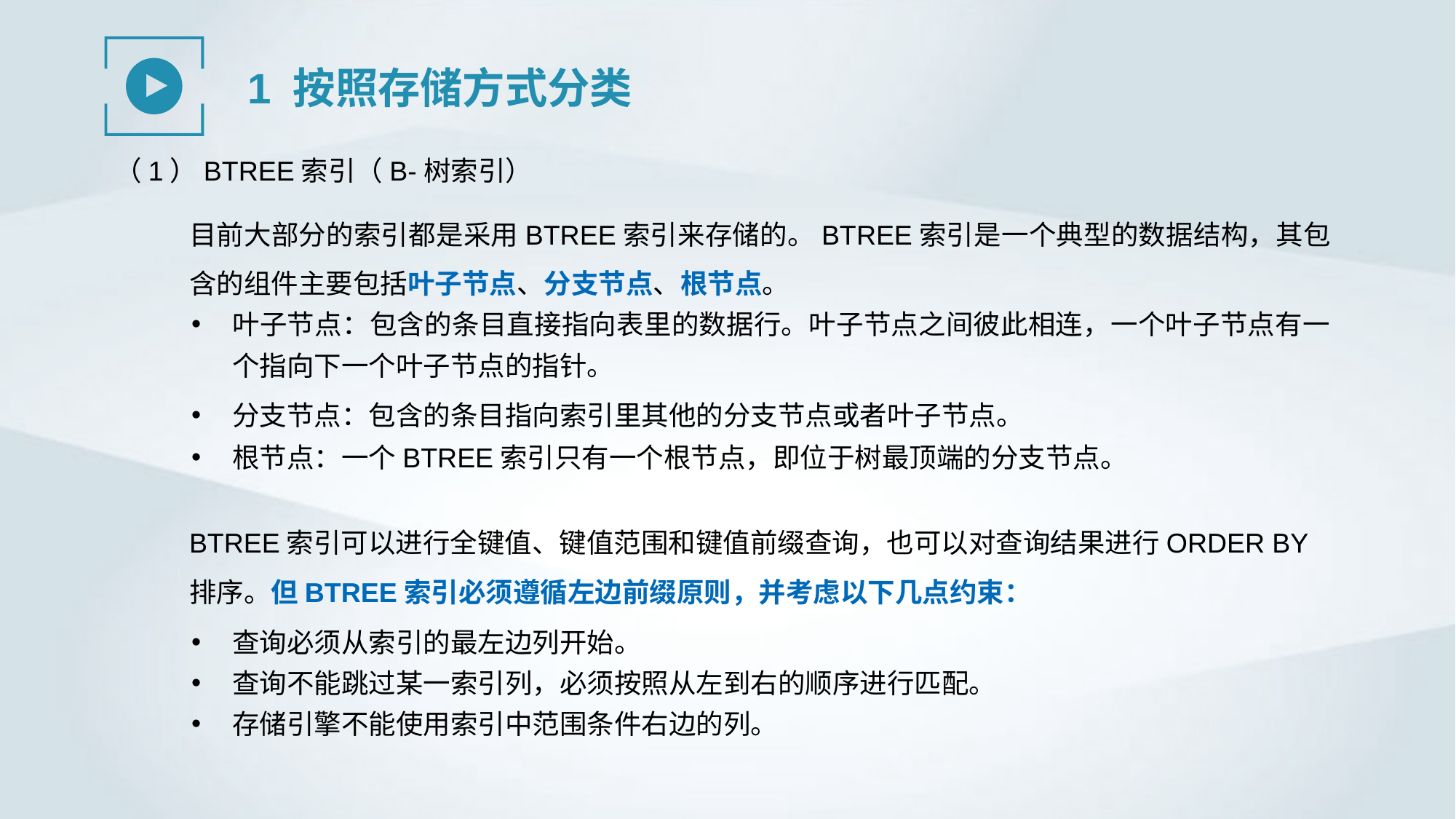

1 按照存储方式分类
（1）BTREE索引（B-树索引）

目前大部分的索引都是采用BTREE索引来存储的。BTREE索引是一个典型的数据结构，其包含的组件主要包括叶子节点、分支节点、根节点。
叶子节点：包含的条目直接指向表里的数据行。叶子节点之间彼此相连，一个叶子节点有一个指向下一个叶子节点的指针。
分支节点：包含的条目指向索引里其他的分支节点或者叶子节点。
根节点：一个BTREE索引只有一个根节点，即位于树最顶端的分支节点。

BTREE索引可以进行全键值、键值范围和键值前缀查询，也可以对查询结果进行ORDER BY排序。但BTREE索引必须遵循左边前缀原则，并考虑以下几点约束：
查询必须从索引的最左边列开始。
查询不能跳过某一索引列，必须按照从左到右的顺序进行匹配。
存储引擎不能使用索引中范围条件右边的列。